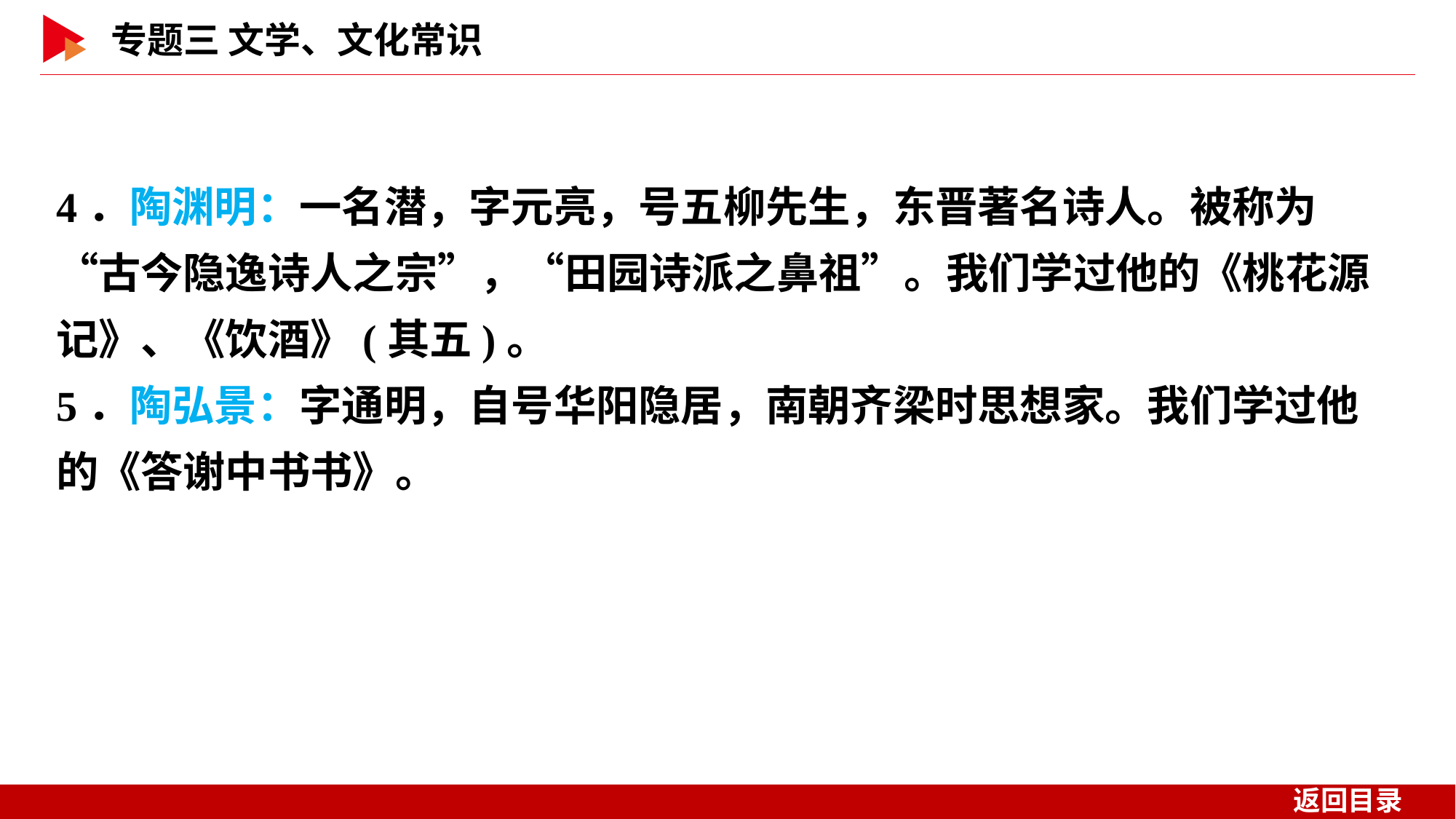

4．陶渊明：一名潜，字元亮，号五柳先生，东晋著名诗人。被称为“古今隐逸诗人之宗”，“田园诗派之鼻祖”。我们学过他的《桃花源记》、《饮酒》(其五)。
5．陶弘景：字通明，自号华阳隐居，南朝齐梁时思想家。我们学过他的《答谢中书书》。